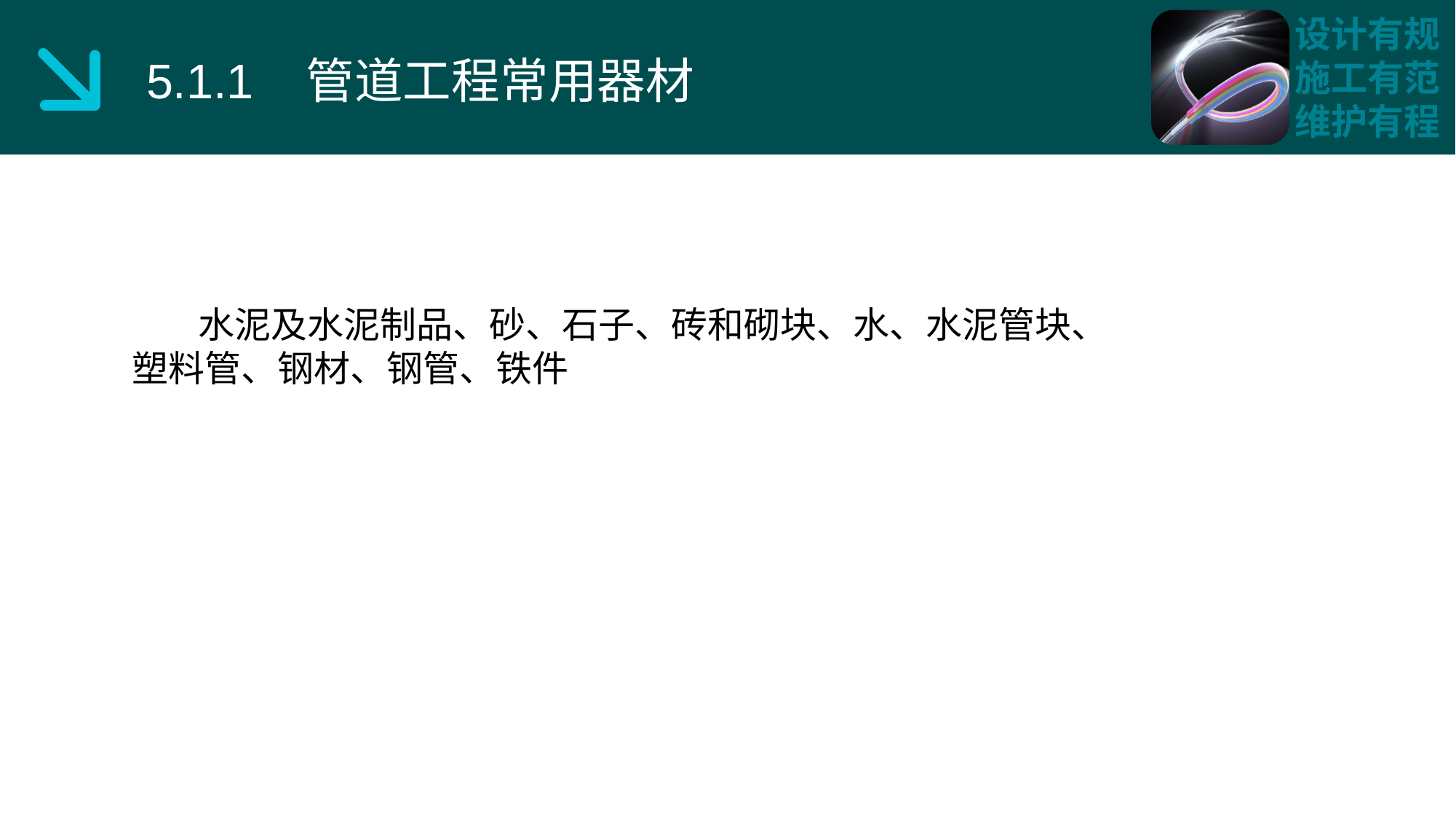

5.1.1   管道工程常用器材

       水泥及水泥制品、砂、石子、砖和砌块、水、水泥管块、塑料管、钢材、钢管、铁件